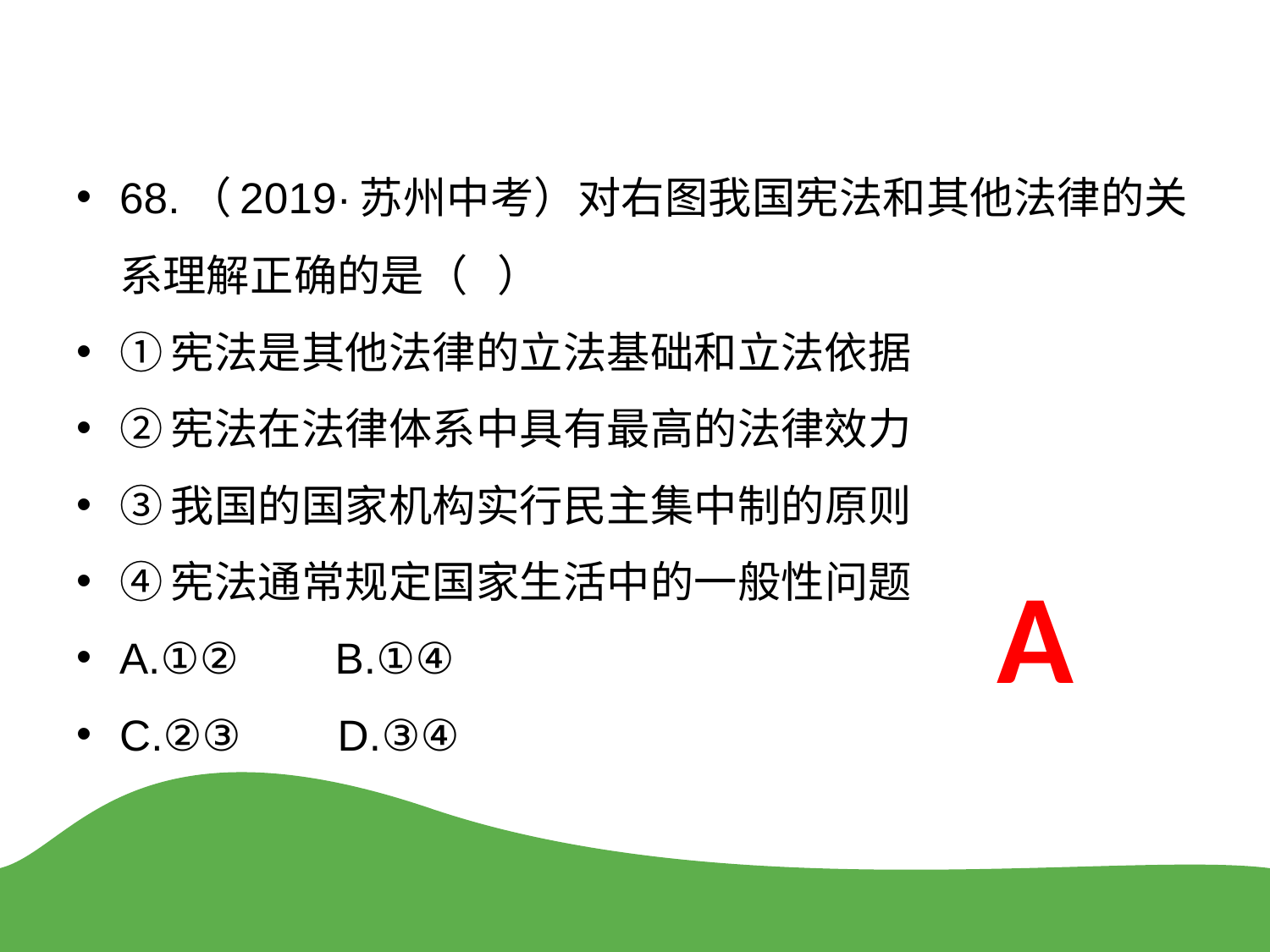

68.（2019·苏州中考）对右图我国宪法和其他法律的关系理解正确的是（   ）
①宪法是其他法律的立法基础和立法依据
②宪法在法律体系中具有最高的法律效力
③我国的国家机构实行民主集中制的原则
④宪法通常规定国家生活中的一般性问题
A.①②        B.①④
C.②③        D.③④

A